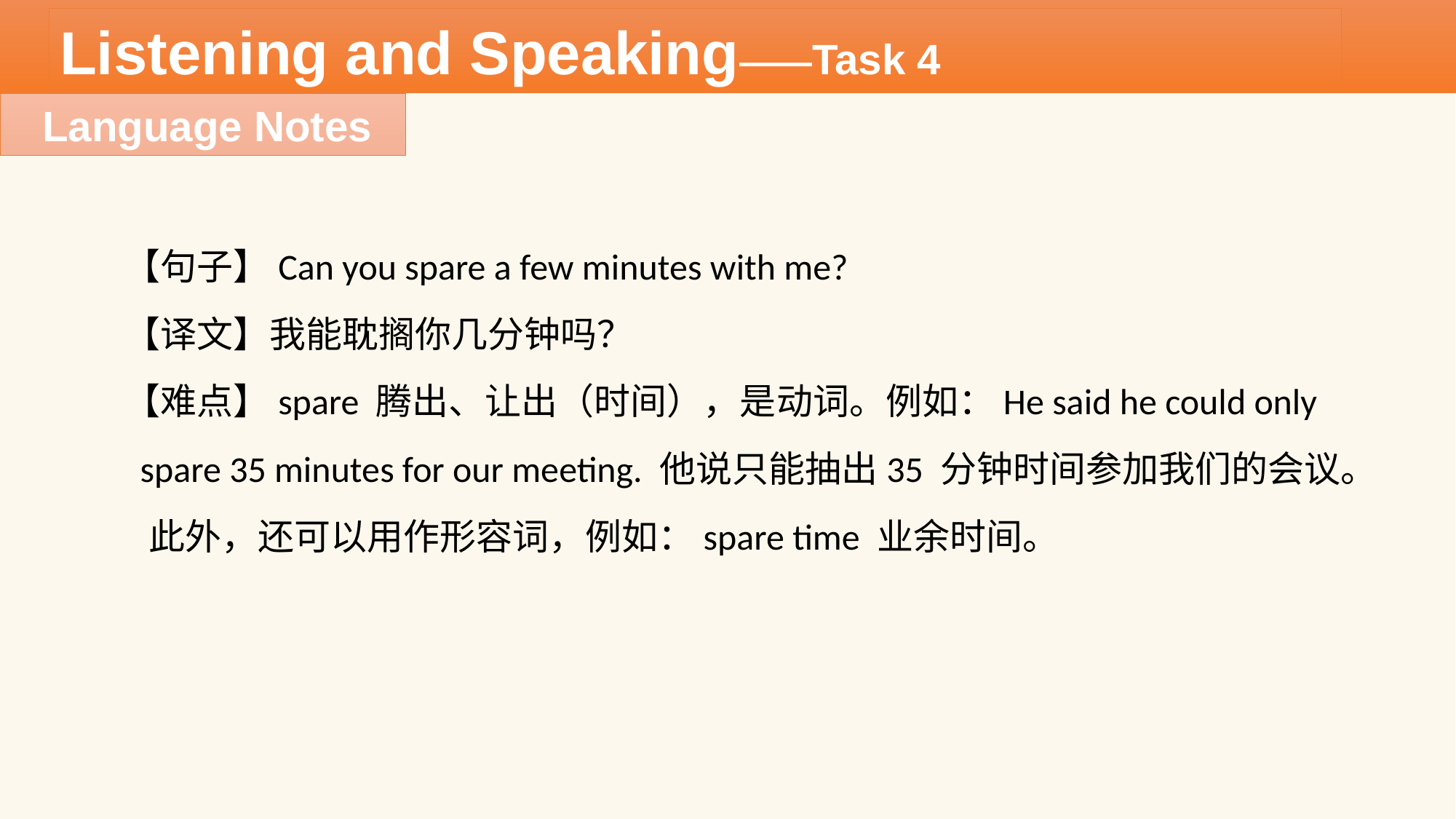

Listening and Speaking——Task 4
Language Notes
【句子】Can you spare a few minutes with me?
【译文】我能耽搁你几分钟吗？
【难点】spare 腾出、让出（时间），是动词。例如：He said he could only
  spare 35 minutes for our meeting. 他说只能抽出35 分钟时间参加我们的会议。
  此外，还可以用作形容词，例如：spare time 业余时间。